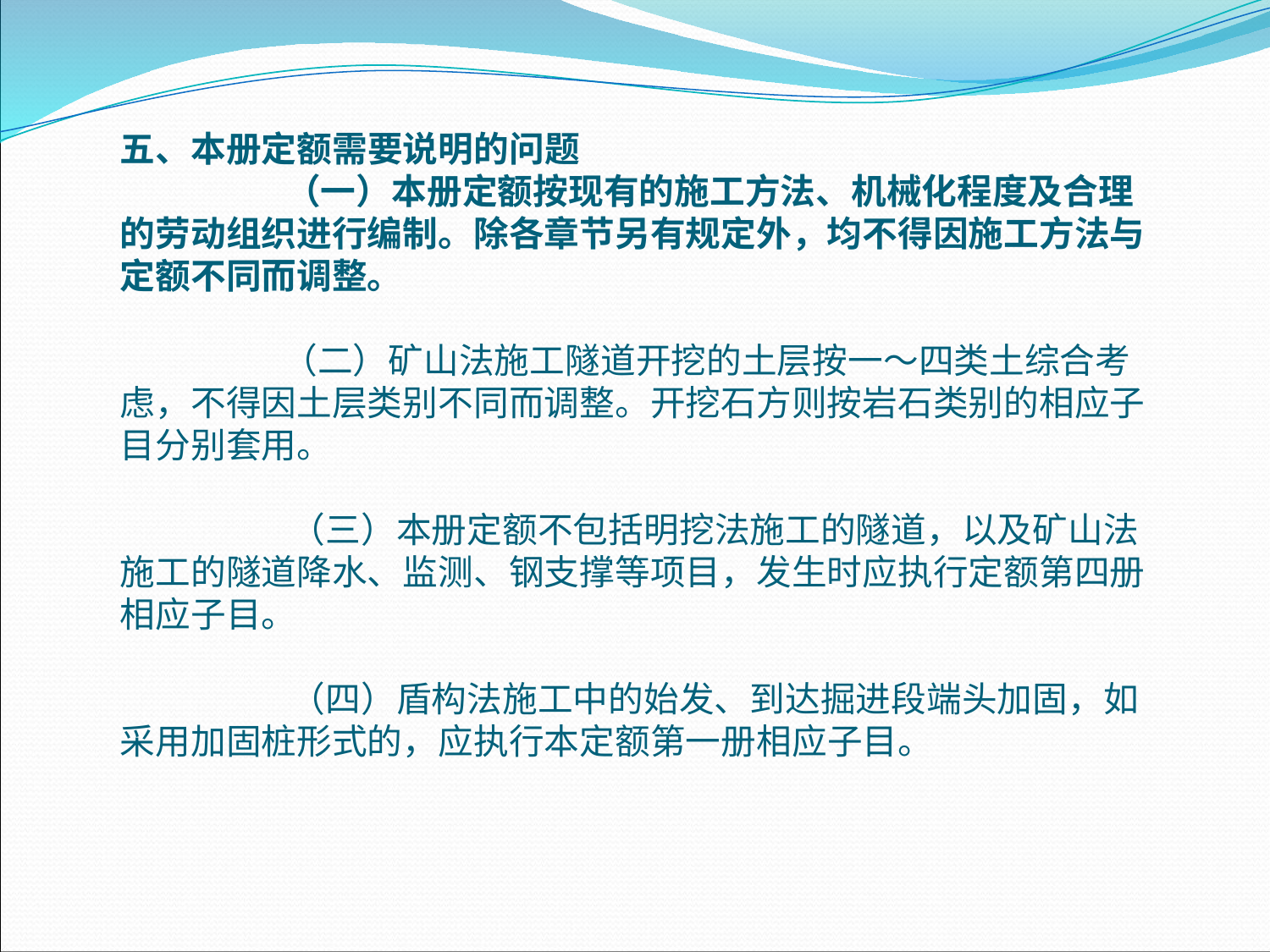

五、本册定额需要说明的问题               （一）本册定额按现有的施工方法、机械化程度及合理的劳动组织进行编制。除各章节另有规定外，均不得因施工方法与定额不同而调整。
               （二）矿山法施工隧道开挖的土层按一～四类土综合考虑，不得因土层类别不同而调整。开挖石方则按岩石类别的相应子目分别套用。
                （三）本册定额不包括明挖法施工的隧道，以及矿山法施工的隧道降水、监测、钢支撑等项目，发生时应执行定额第四册相应子目。
                （四）盾构法施工中的始发、到达掘进段端头加固，如采用加固桩形式的，应执行本定额第一册相应子目。
99